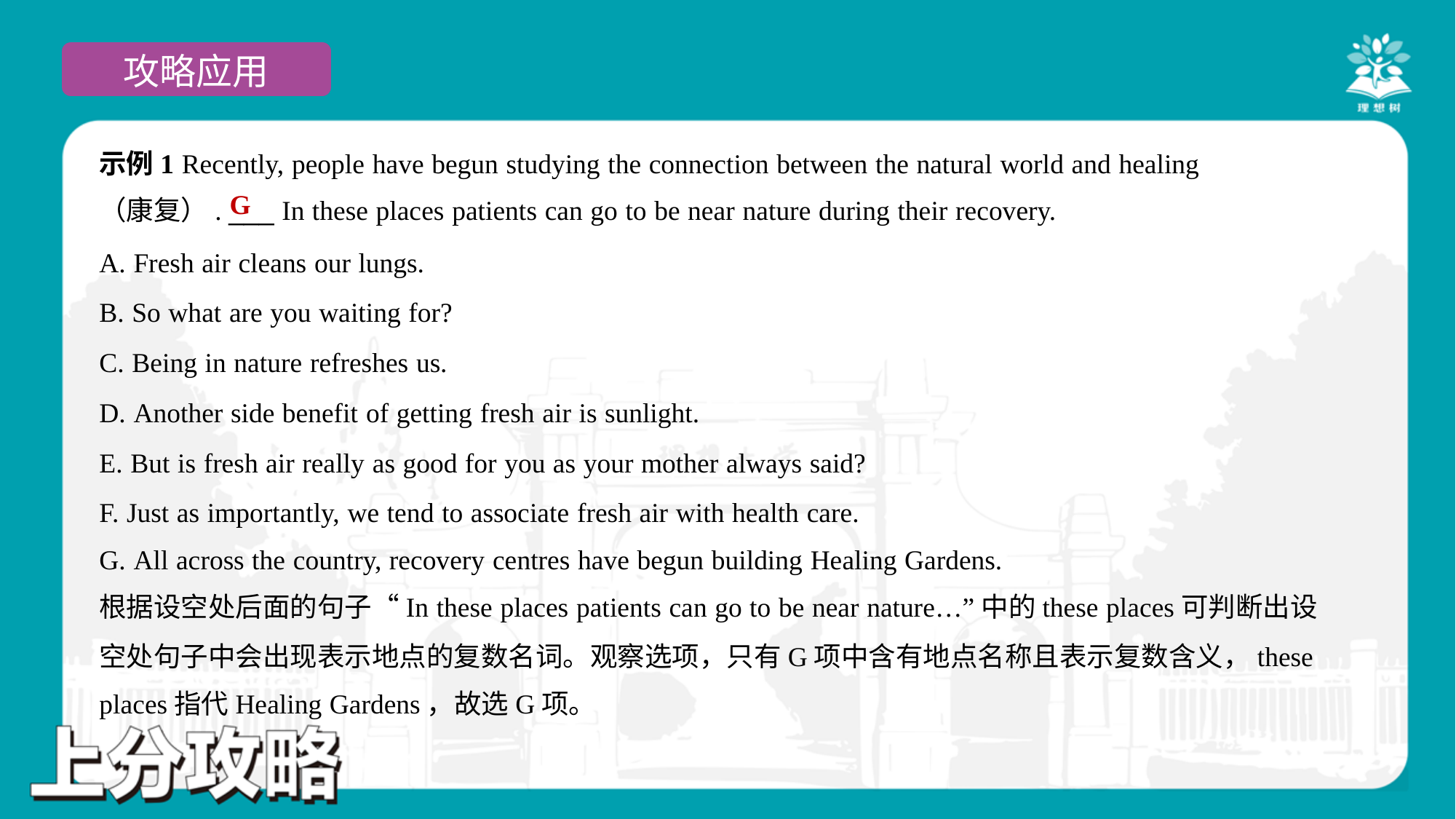

示例1 Recently, people have begun studying the connection between the natural world and healing
（康复）. ___ In these places patients can go to be near nature during their recovery.
G
A. Fresh air cleans our lungs.
B. So what are you waiting for?
C. Being in nature refreshes us.
D. Another side benefit of getting fresh air is sunlight.
E. But is fresh air really as good for you as your mother always said?
F. Just as importantly, we tend to associate fresh air with health care.
G. All across the country, recovery centres have begun building Healing Gardens.
根据设空处后面的句子“In these places patients can go to be near nature…”中的these places可判断出设
空处句子中会出现表示地点的复数名词。观察选项，只有G项中含有地点名称且表示复数含义，these
places指代Healing Gardens，故选G项。